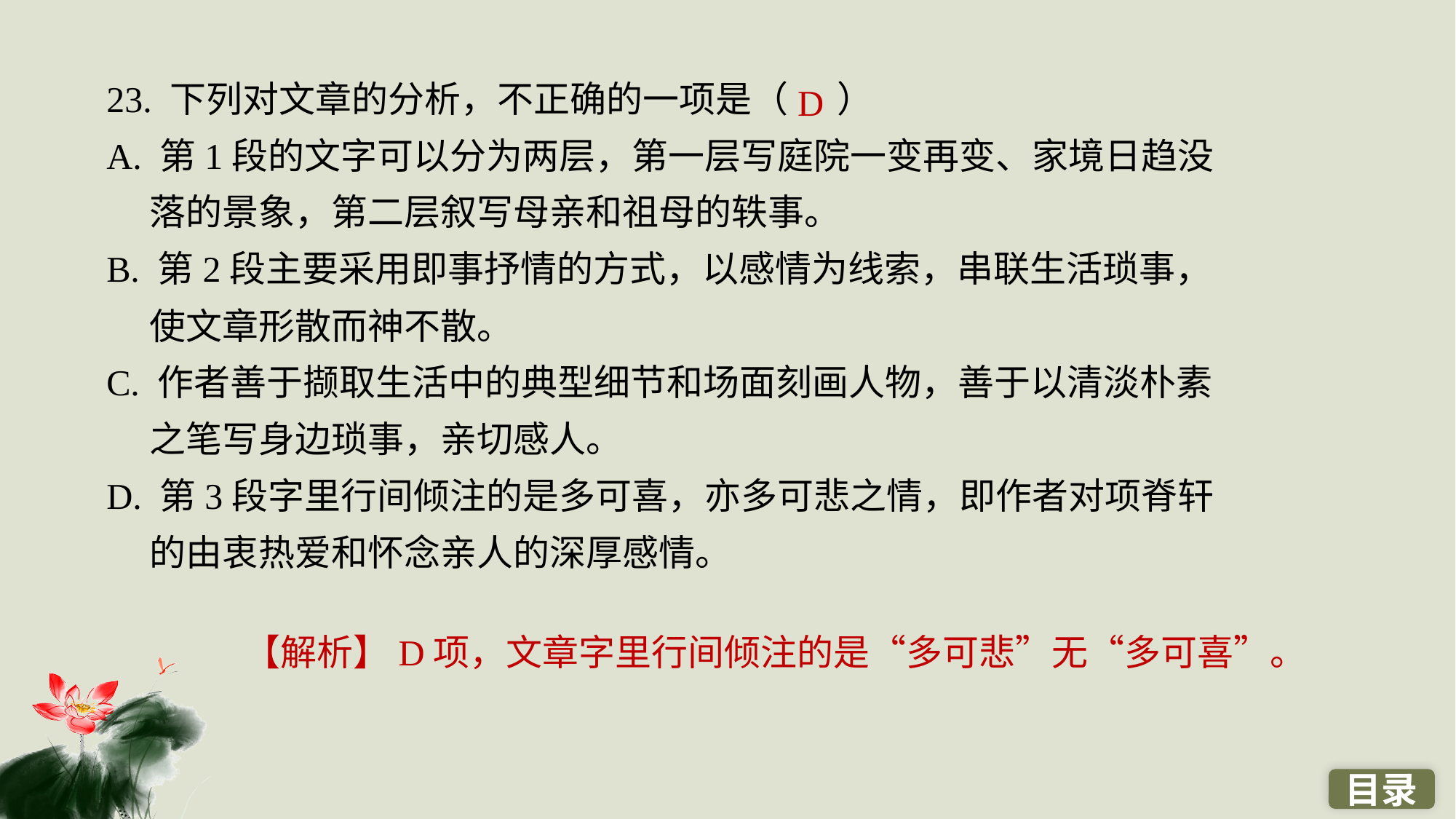

23. 下列对文章的分析，不正确的一项是（      ）
A. 第1段的文字可以分为两层，第一层写庭院一变再变、家境日趋没落的景象，第二层叙写母亲和祖母的轶事。
B. 第2段主要采用即事抒情的方式，以感情为线索，串联生活琐事，使文章形散而神不散。
C. 作者善于撷取生活中的典型细节和场面刻画人物，善于以清淡朴素之笔写身边琐事，亲切感人。
D. 第3段字里行间倾注的是多可喜，亦多可悲之情，即作者对项脊轩的由衷热爱和怀念亲人的深厚感情。
D
【解析】D项，文章字里行间倾注的是“多可悲”无“多可喜”。